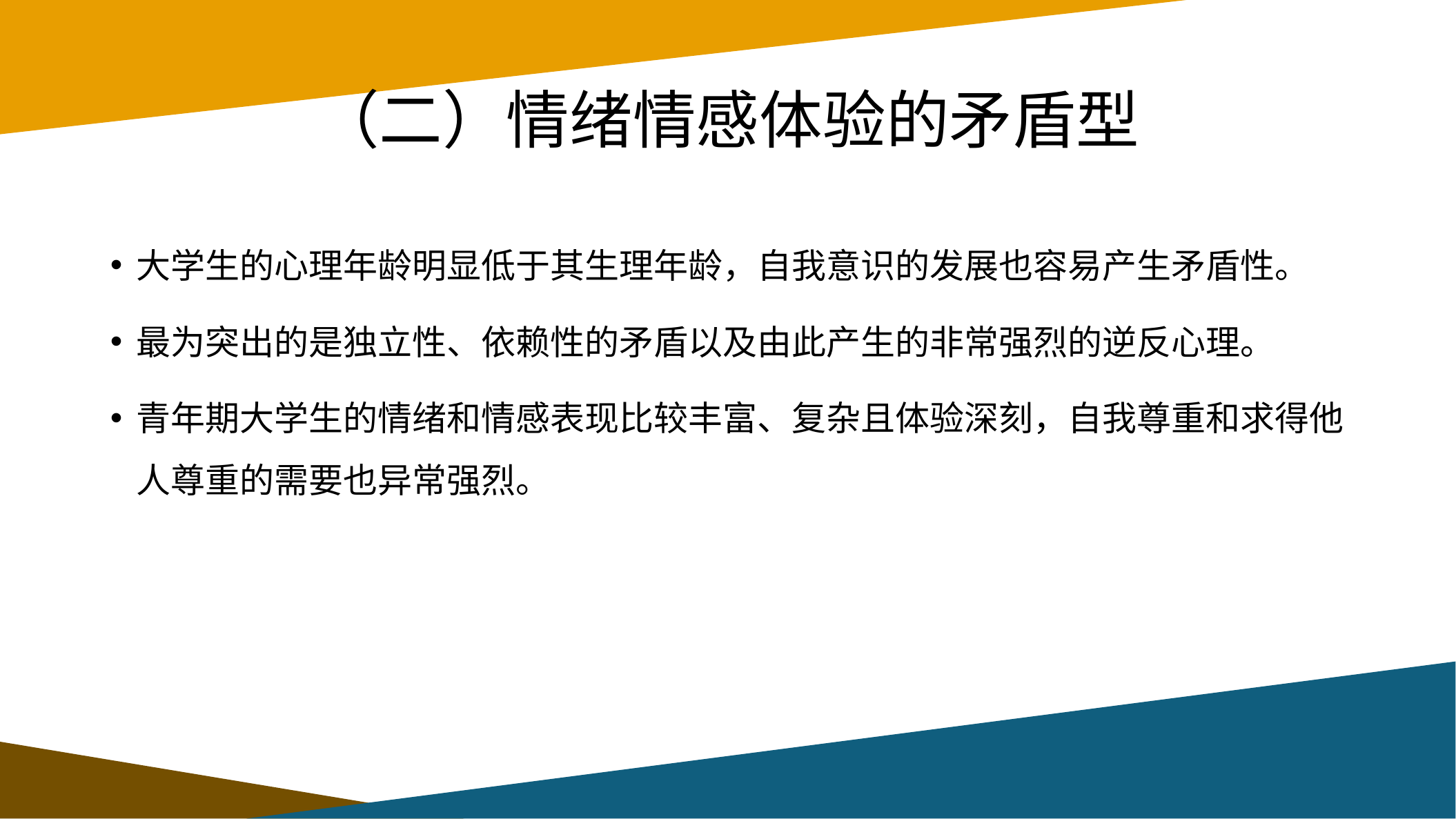

# （二）情绪情感体验的矛盾型
大学生的心理年龄明显低于其生理年龄，自我意识的发展也容易产生矛盾性。
最为突出的是独立性、依赖性的矛盾以及由此产生的非常强烈的逆反心理。
青年期大学生的情绪和情感表现比较丰富、复杂且体验深刻，自我尊重和求得他人尊重的需要也异常强烈。